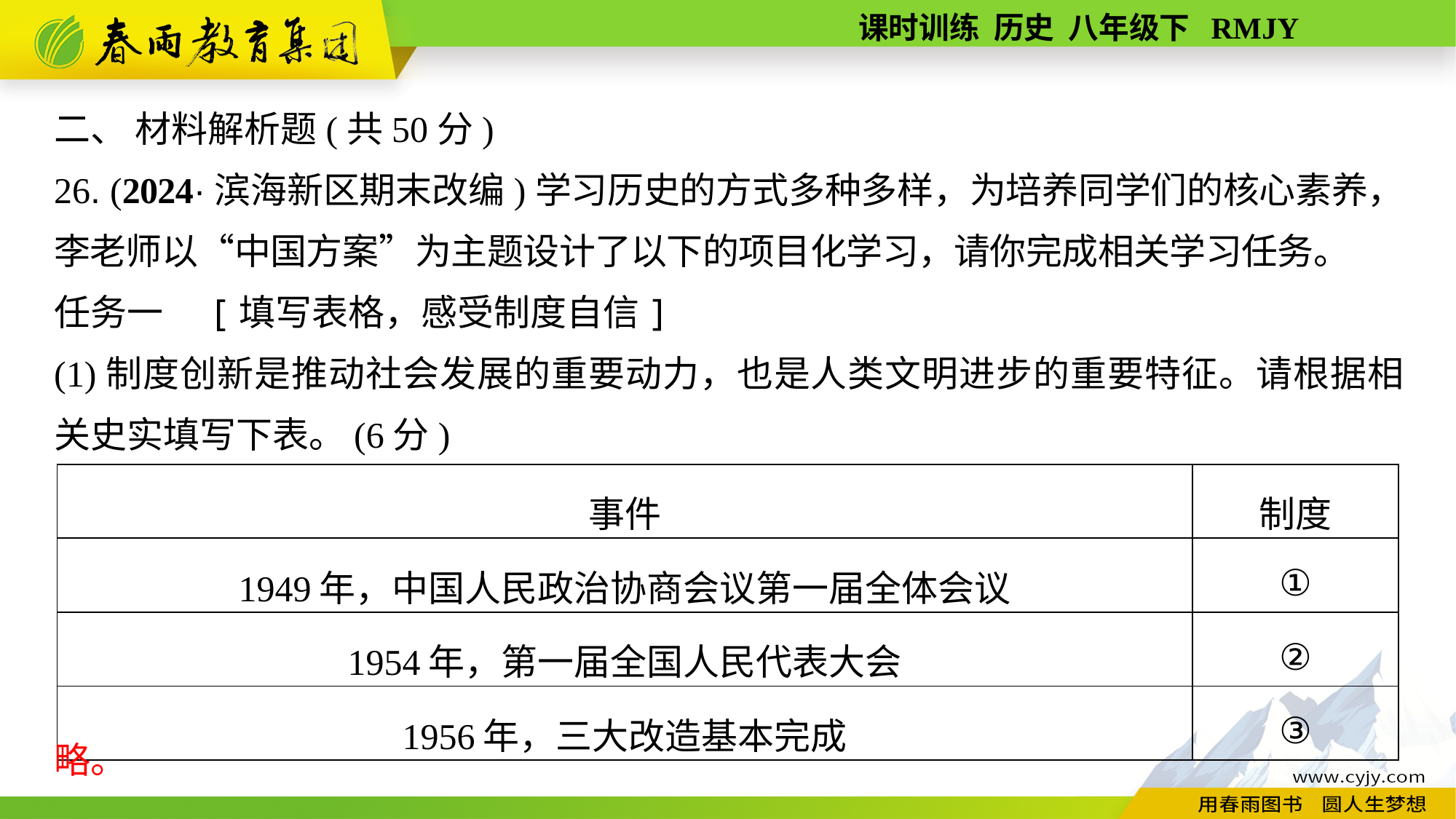

二、 材料解析题(共50分)
26. (2024·滨海新区期末改编)学习历史的方式多种多样，为培养同学们的核心素养，李老师以“中国方案”为主题设计了以下的项目化学习，请你完成相关学习任务。
任务一　[填写表格，感受制度自信]
(1)制度创新是推动社会发展的重要动力，也是人类文明进步的重要特征。请根据相关史实填写下表。(6分)
| 事件 | 制度 |
| --- | --- |
| 1949年，中国人民政治协商会议第一届全体会议 | ① |
| 1954年，第一届全国人民代表大会 | ② |
| 1956年，三大改造基本完成 | ③ |
略。